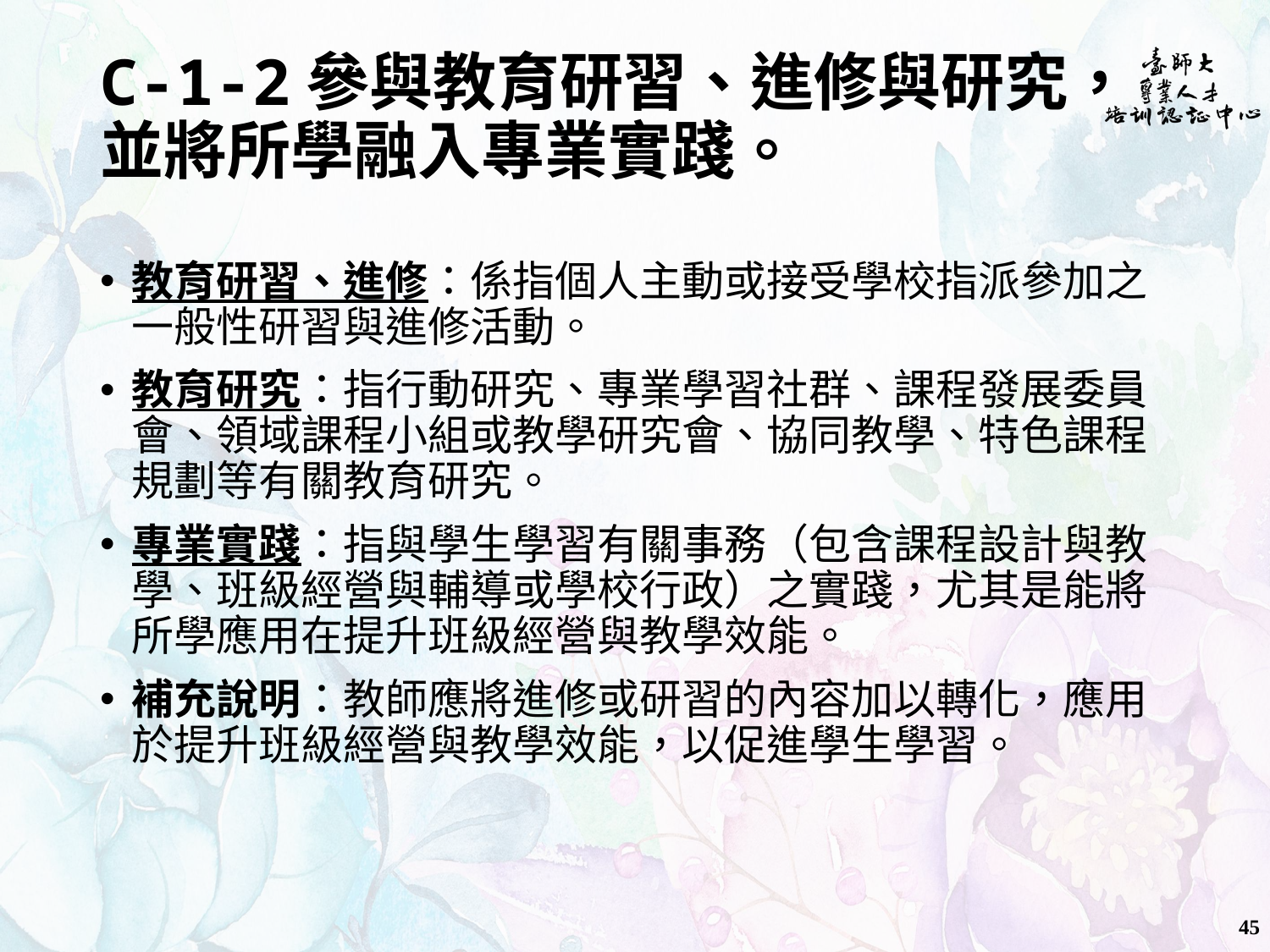

# C-1-2參與教育研習、進修與研究， 並將所學融入專業實踐。
教育研習、進修：係指個人主動或接受學校指派參加之一般性研習與進修活動。
教育研究：指行動研究、專業學習社群、課程發展委員會、領域課程小組或教學研究會、協同教學、特色課程規劃等有關教育研究。
專業實踐：指與學生學習有關事務（包含課程設計與教學、班級經營與輔導或學校行政）之實踐，尤其是能將所學應用在提升班級經營與教學效能。
補充說明：教師應將進修或研習的內容加以轉化，應用於提升班級經營與教學效能，以促進學生學習。
45